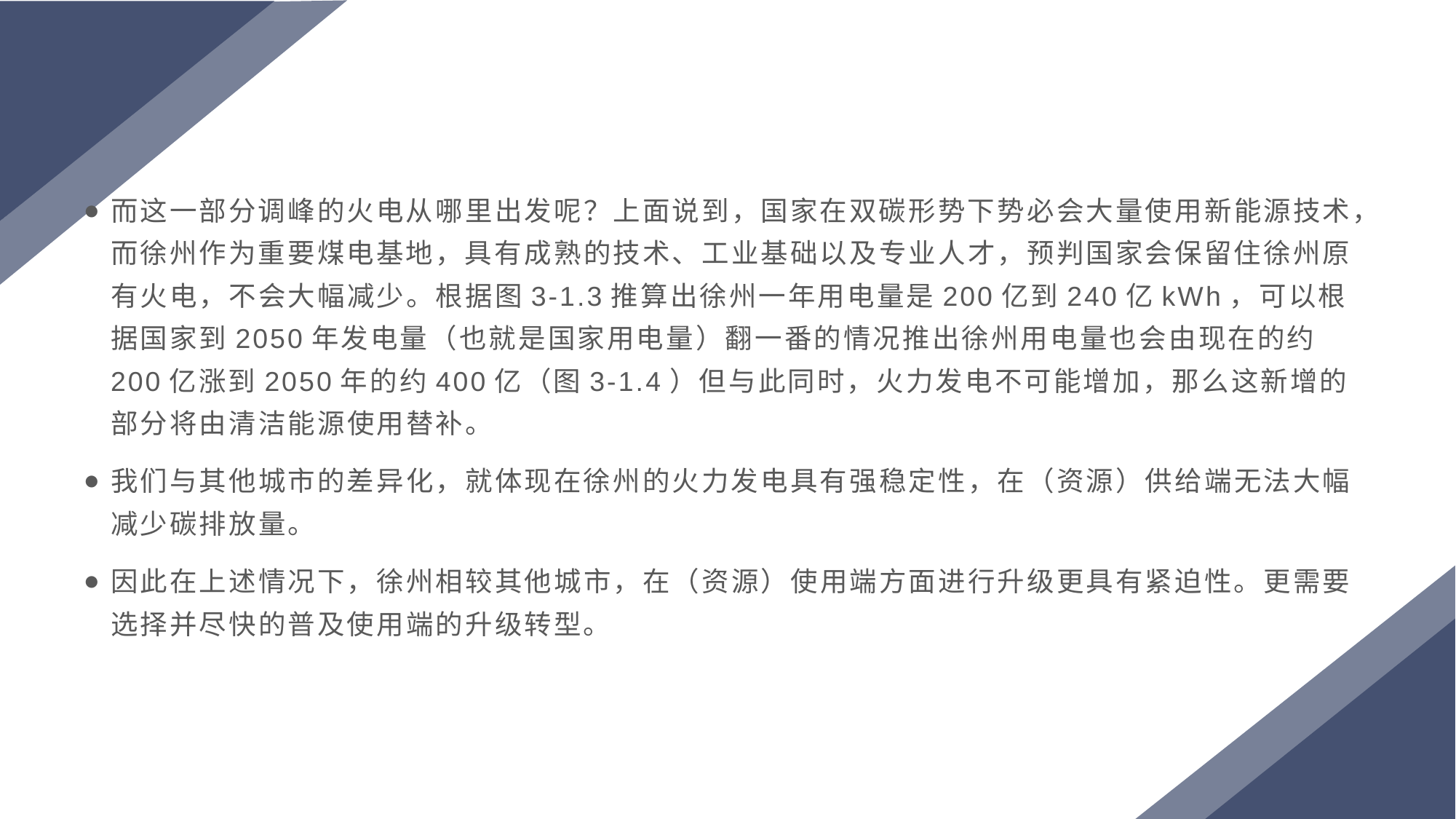

而这一部分调峰的火电从哪里出发呢？上面说到，国家在双碳形势下势必会大量使用新能源技术，而徐州作为重要煤电基地，具有成熟的技术、工业基础以及专业人才，预判国家会保留住徐州原有火电，不会大幅减少。根据图3-1.3推算出徐州一年用电量是200亿到240亿kWh，可以根据国家到2050年发电量（也就是国家用电量）翻一番的情况推出徐州用电量也会由现在的约200亿涨到2050年的约400亿（图3-1.4）但与此同时，火力发电不可能增加，那么这新增的部分将由清洁能源使用替补。
我们与其他城市的差异化，就体现在徐州的火力发电具有强稳定性，在（资源）供给端无法大幅减少碳排放量。
因此在上述情况下，徐州相较其他城市，在（资源）使用端方面进行升级更具有紧迫性。更需要选择并尽快的普及使用端的升级转型。